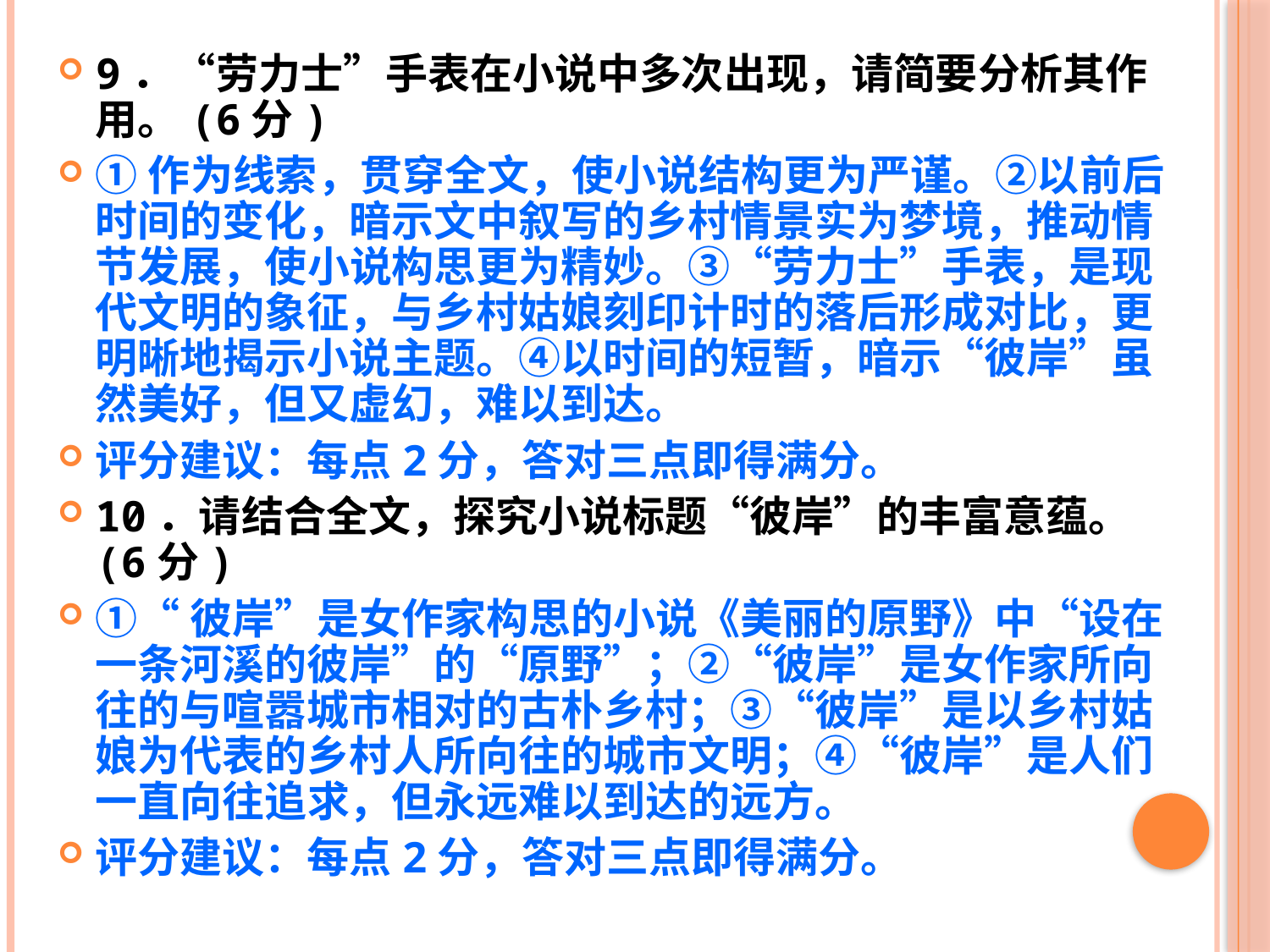

9．“劳力士”手表在小说中多次出现，请简要分析其作用。(6分)
①作为线索，贯穿全文，使小说结构更为严谨。②以前后时间的变化，暗示文中叙写的乡村情景实为梦境，推动情节发展，使小说构思更为精妙。③“劳力士”手表，是现代文明的象征，与乡村姑娘刻印计时的落后形成对比，更明晰地揭示小说主题。④以时间的短暂，暗示“彼岸”虽然美好，但又虚幻，难以到达。
评分建议：每点2分，答对三点即得满分。
10．请结合全文，探究小说标题“彼岸”的丰富意蕴。(6分)
①“彼岸”是女作家构思的小说《美丽的原野》中“设在一条河溪的彼岸”的“原野”；②“彼岸”是女作家所向往的与喧嚣城市相对的古朴乡村；③“彼岸”是以乡村姑娘为代表的乡村人所向往的城市文明；④“彼岸”是人们一直向往追求，但永远难以到达的远方。
评分建议：每点2分，答对三点即得满分。